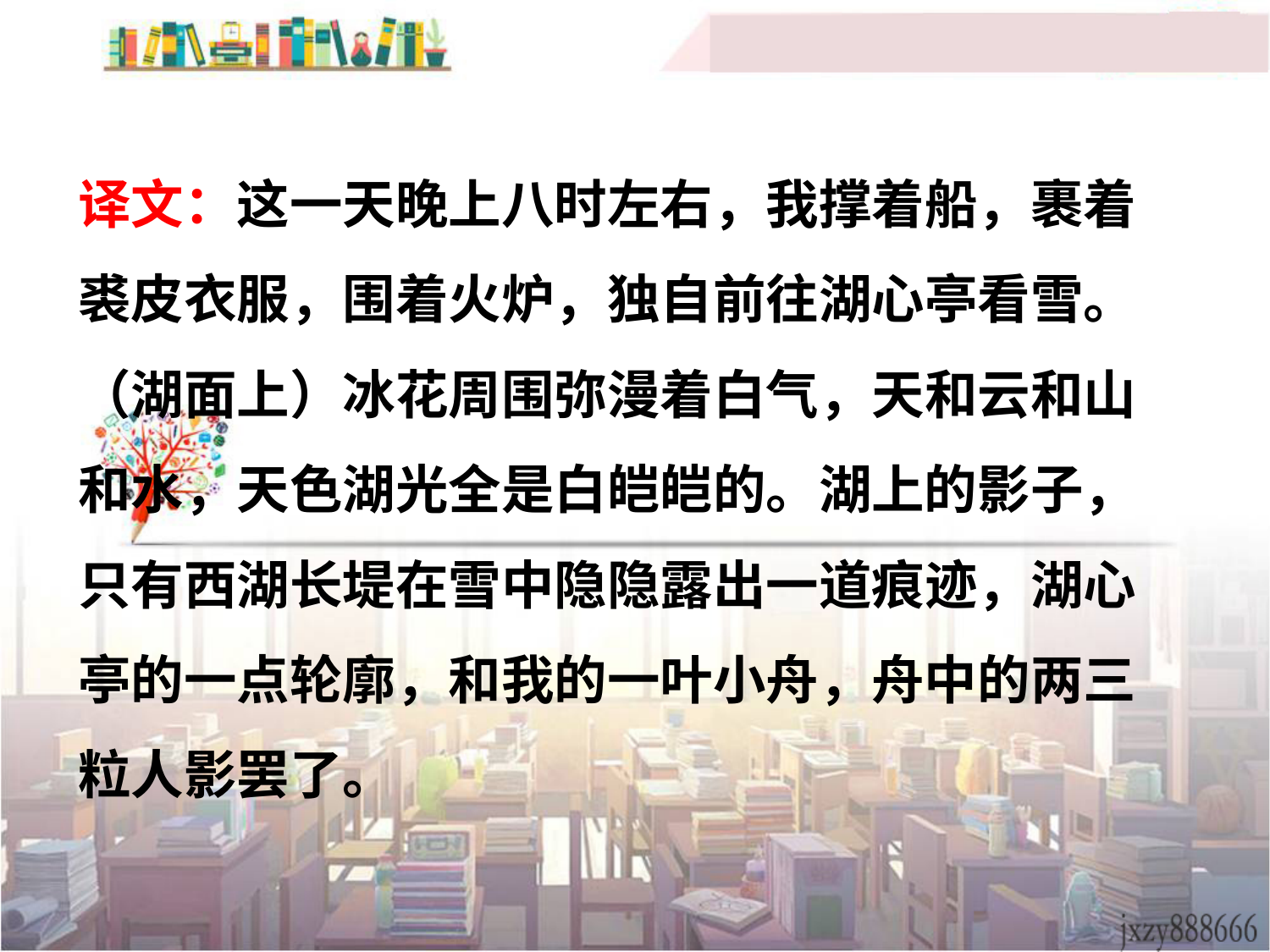

译文：这一天晚上八时左右，我撑着船，裹着裘皮衣服，围着火炉，独自前往湖心亭看雪。（湖面上）冰花周围弥漫着白气，天和云和山和水，天色湖光全是白皑皑的。湖上的影子，只有西湖长堤在雪中隐隐露出一道痕迹，湖心亭的一点轮廓，和我的一叶小舟，舟中的两三粒人影罢了。